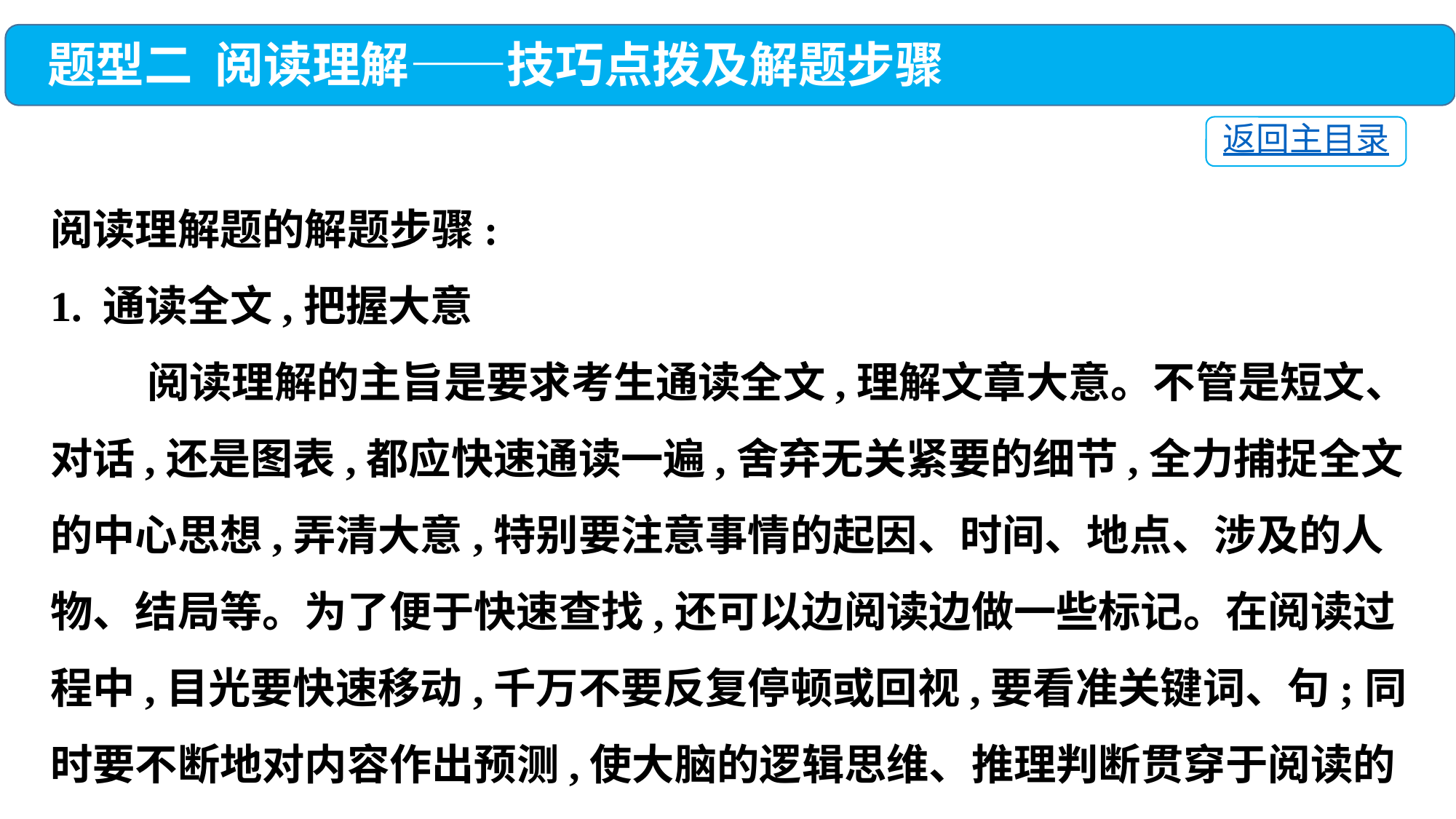

题型二  阅读理解——技巧点拨及解题步骤
返回主目录
阅读理解题的解题步骤:
1. 通读全文,把握大意
         阅读理解的主旨是要求考生通读全文,理解文章大意。不管是短文、对话,还是图表,都应快速通读一遍,舍弃无关紧要的细节,全力捕捉全文的中心思想,弄清大意,特别要注意事情的起因、时间、地点、涉及的人物、结局等。为了便于快速查找,还可以边阅读边做一些标记。在阅读过程中,目光要快速移动,千万不要反复停顿或回视,要看准关键词、句;同时要不断地对内容作出预测,使大脑的逻辑思维、推理判断贯穿于阅读的整个过程。